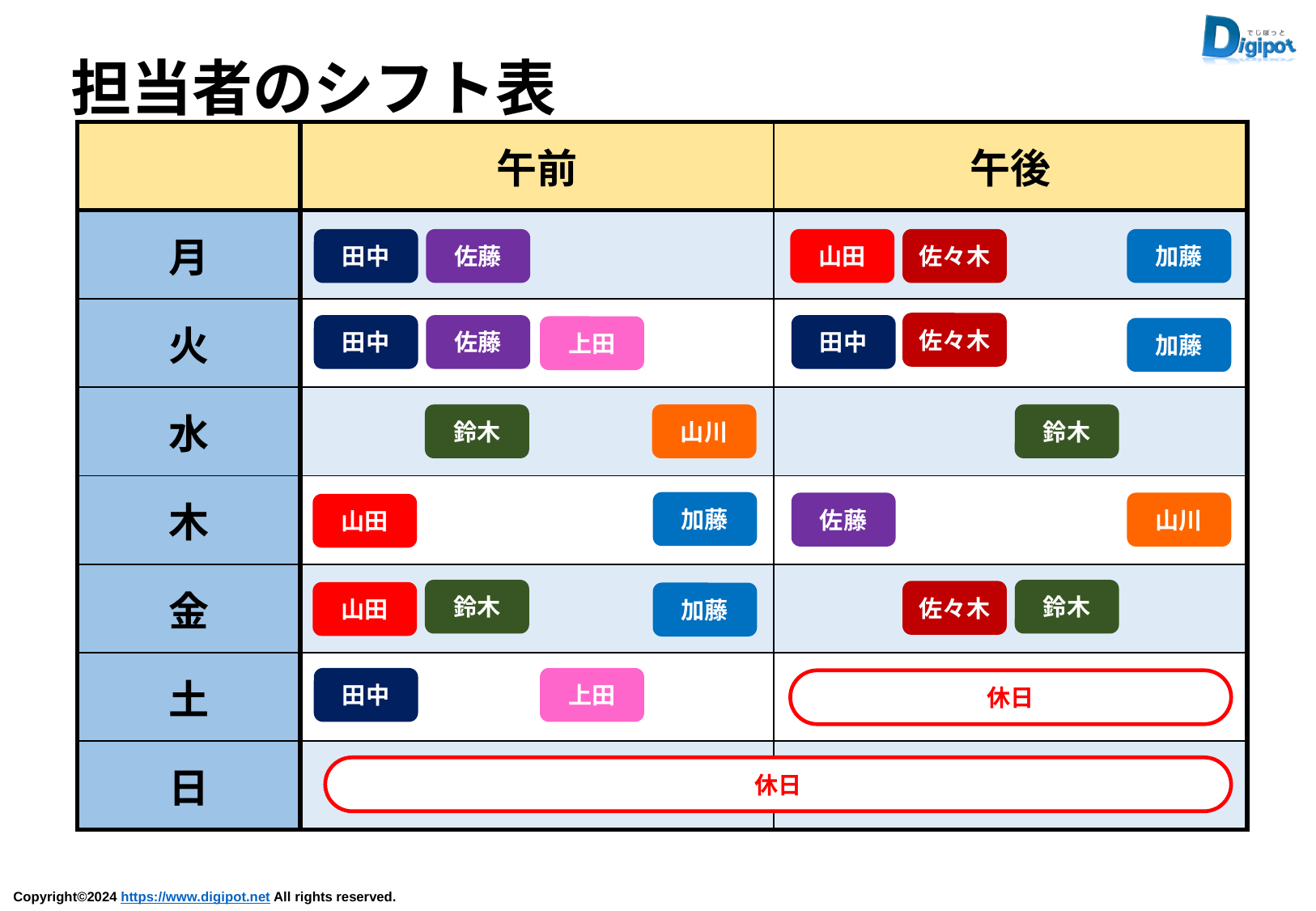

担当者のシフト表
|  | 午前 | 午後 |
| --- | --- | --- |
| 月 |  |  |
| 火 |  |  |
| 水 |  |  |
| 木 |  |  |
| 金 |  |  |
| 土 |  |  |
| 日 |  |  |
田中
佐藤
山田
佐々木
加藤
佐々木
田中
佐藤
田中
上田
加藤
鈴木
山川
鈴木
加藤
佐藤
山川
山田
鈴木
鈴木
佐々木
山田
加藤
田中
上田
休日
休日